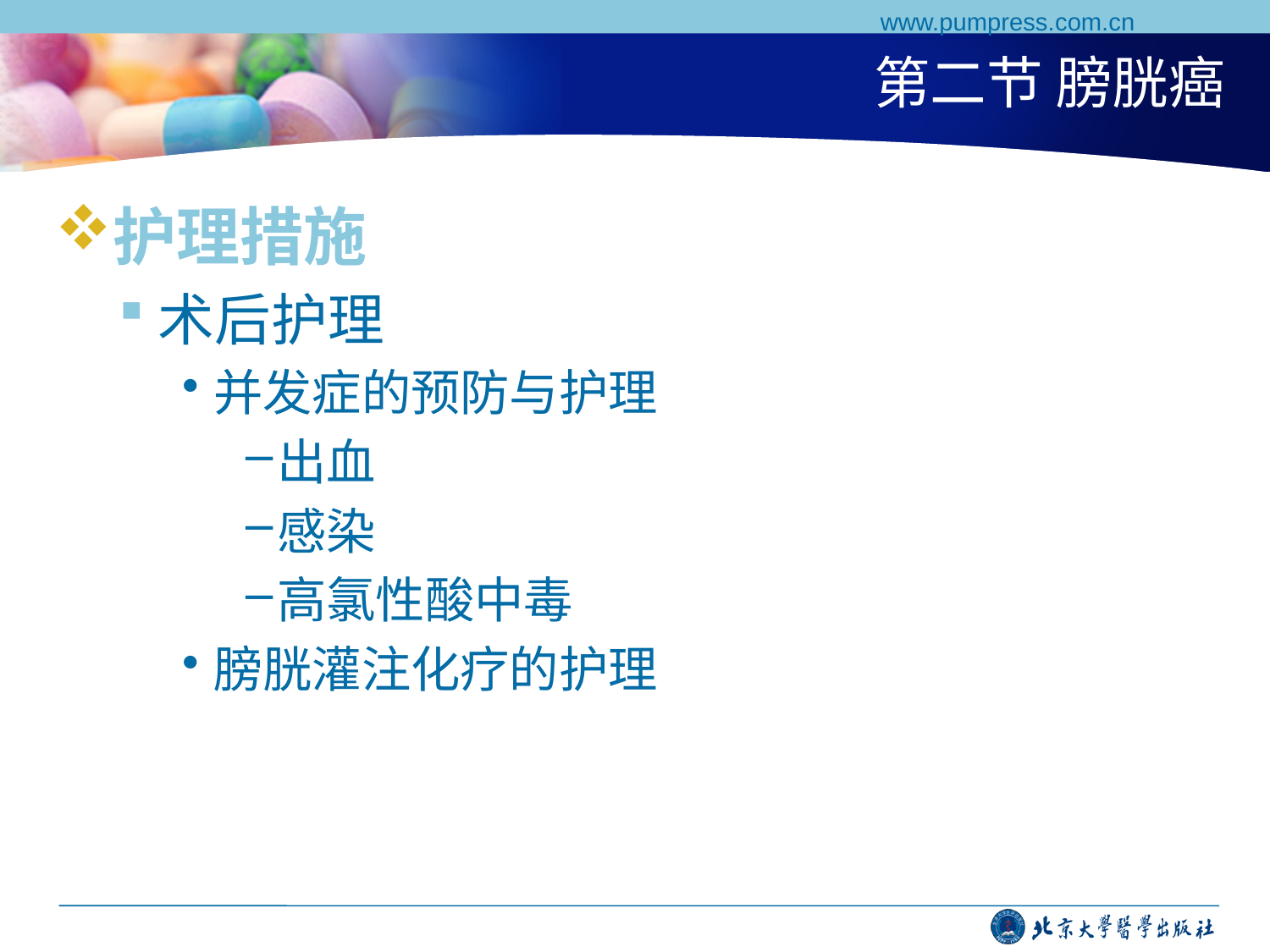

www.pumpress.com.cn
# 第二节 膀胱癌
护理措施
术后护理
并发症的预防与护理
出血
感染
高氯性酸中毒
膀胱灌注化疗的护理